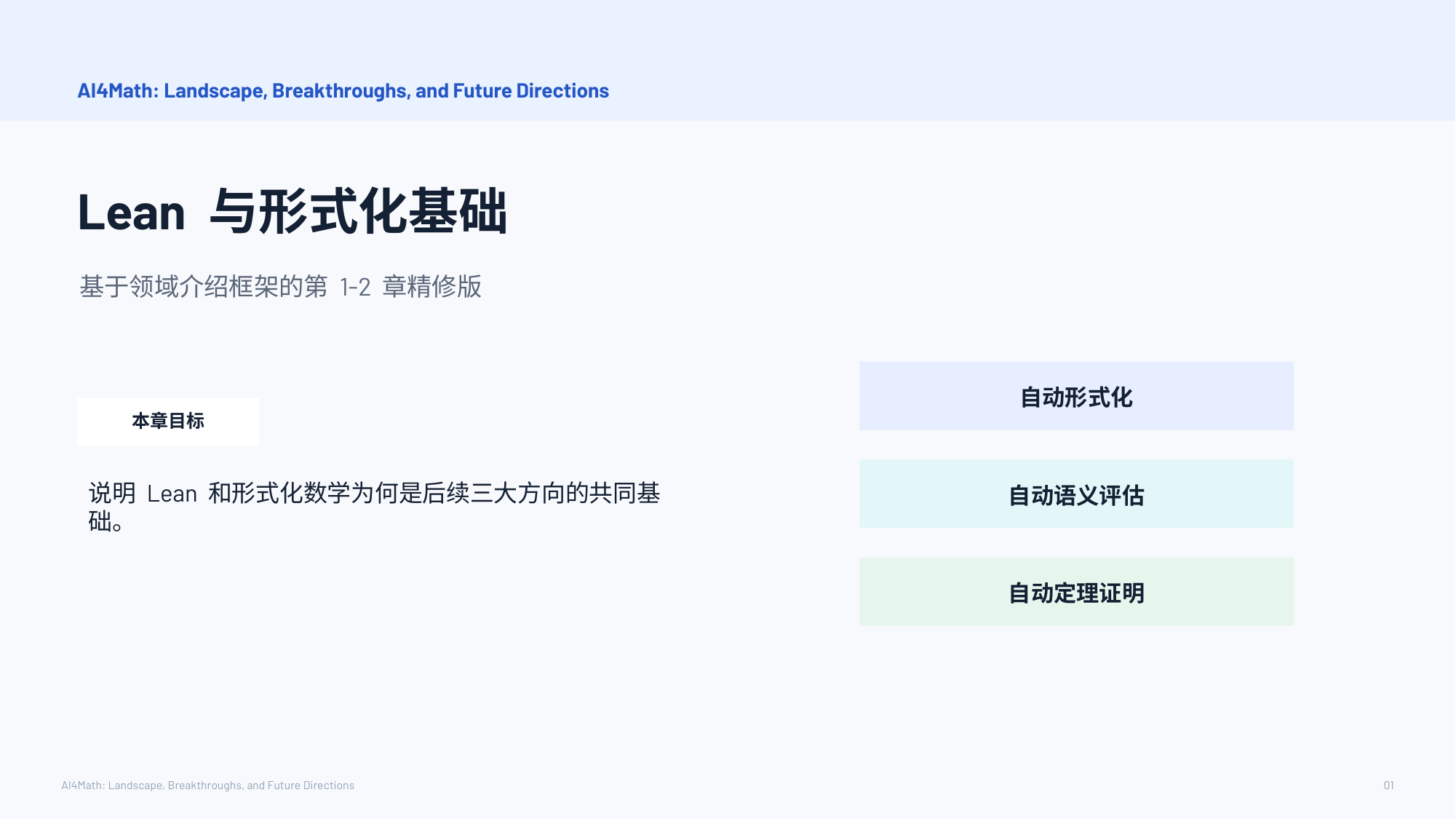

AI4Math: Landscape, Breakthroughs, and Future Directions
Lean 与形式化基础
基于领域介绍框架的第 1-2 章精修版

自动形式化

本章目标

说明 Lean 和形式化数学为何是后续三大方向的共同基础。
自动语义评估

自动定理证明
AI4Math: Landscape, Breakthroughs, and Future Directions
01